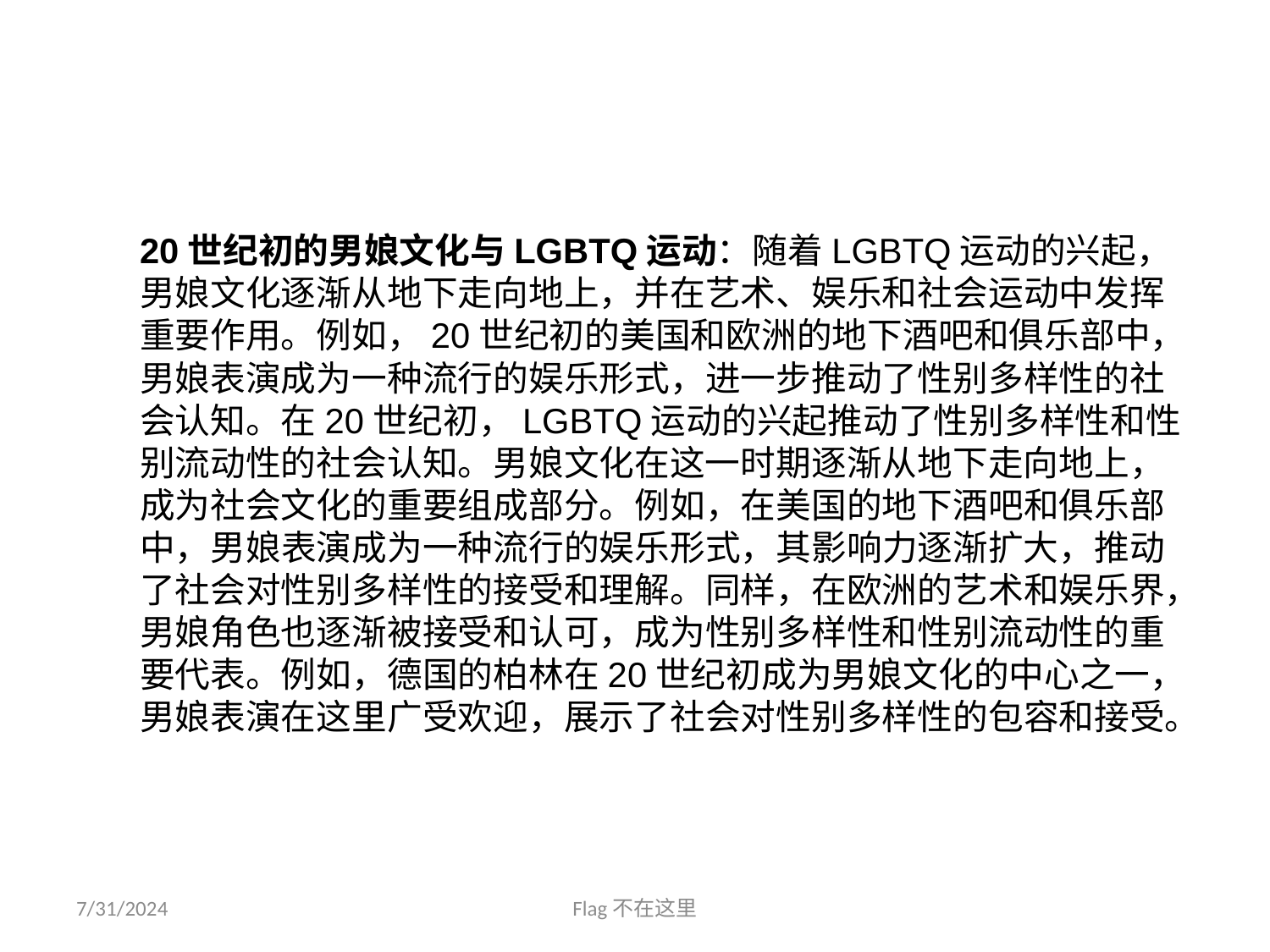

#
20世纪初的男娘文化与LGBTQ运动：随着LGBTQ运动的兴起，男娘文化逐渐从地下走向地上，并在艺术、娱乐和社会运动中发挥重要作用。例如，20世纪初的美国和欧洲的地下酒吧和俱乐部中，男娘表演成为一种流行的娱乐形式，进一步推动了性别多样性的社会认知。在20世纪初，LGBTQ运动的兴起推动了性别多样性和性别流动性的社会认知。男娘文化在这一时期逐渐从地下走向地上，成为社会文化的重要组成部分。例如，在美国的地下酒吧和俱乐部中，男娘表演成为一种流行的娱乐形式，其影响力逐渐扩大，推动了社会对性别多样性的接受和理解。同样，在欧洲的艺术和娱乐界，男娘角色也逐渐被接受和认可，成为性别多样性和性别流动性的重要代表。例如，德国的柏林在20世纪初成为男娘文化的中心之一，男娘表演在这里广受欢迎，展示了社会对性别多样性的包容和接受。

7/31/2024
Flag不在这里